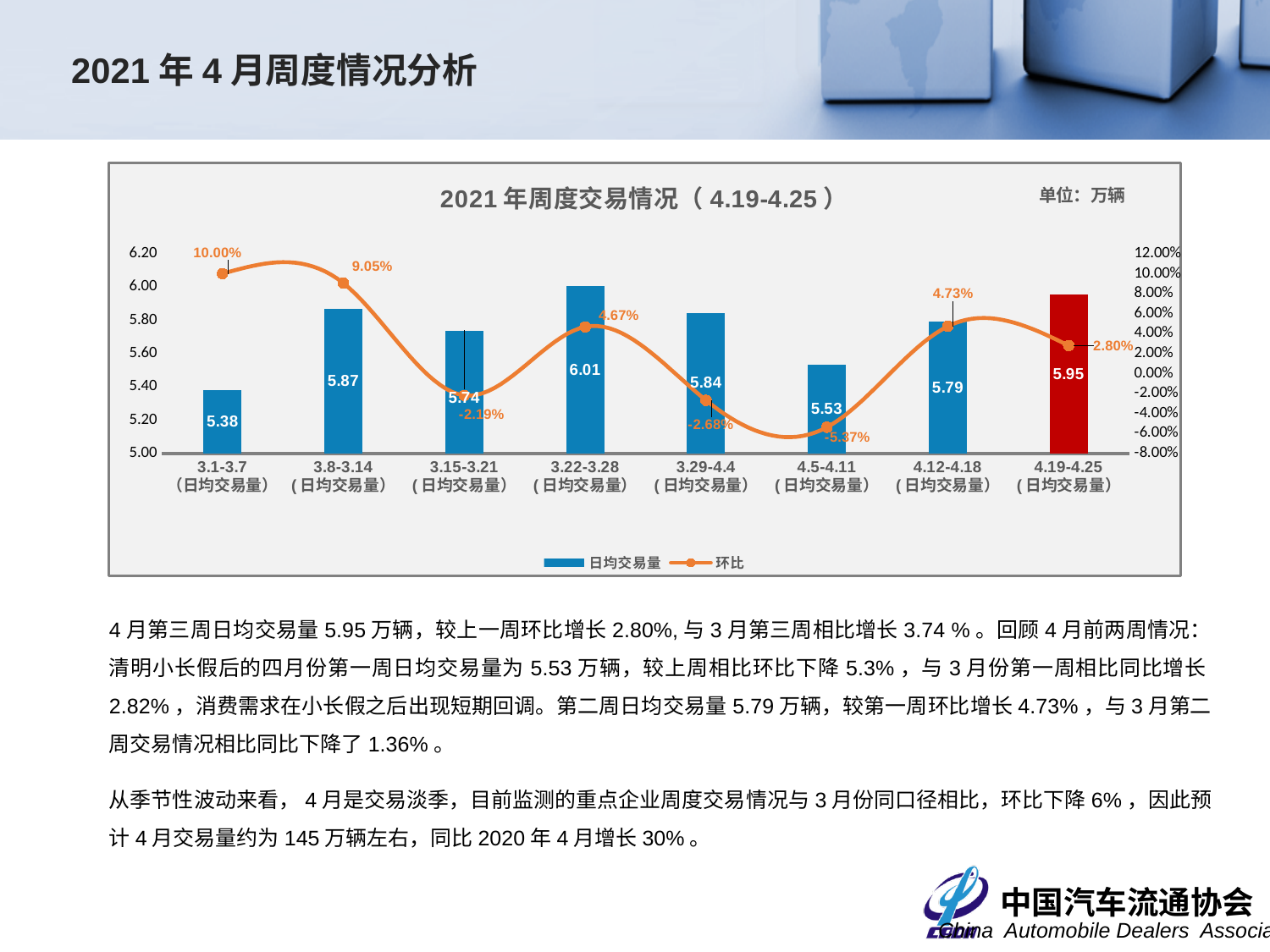

2021年4月周度情况分析

### Chart: 2021年周度交易情况（4.19-4.25）

| Category | 日均交易量 | 环比 |
|---|---|---|
| 3.1-3.7
（日均交易量） | 5.3793 | 0.1 |
| 3.8-3.14
(日均交易量） | 5.866 | 0.09047645604446675 |
| 3.15-3.21
(日均交易量） | 5.737699999999999 | -0.021871803614047104 |
| 3.22-3.28
(日均交易量） | 6.0059 | 0.046743468637258874 |
| 3.29-4.4
(日均交易量） | 5.84488 | -0.026816784716464034 |
| 4.5-4.11
(日均交易量） | 5.53084 | -0.05372907570386389 |
| 4.12-4.18
(日均交易量） | 5.79 | 0.047305653390805 |
| 4.19-4.25
(日均交易量） | 5.9524 | 0.0280483592400691 |
4月第三周日均交易量5.95万辆，较上一周环比增长2.80%,与3月第三周相比增长3.74 %。回顾4月前两周情况：清明小长假后的四月份第一周日均交易量为5.53万辆，较上周相比环比下降5.3%，与3月份第一周相比同比增长2.82%，消费需求在小长假之后出现短期回调。第二周日均交易量5.79万辆，较第一周环比增长4.73%，与3月第二周交易情况相比同比下降了1.36%。
从季节性波动来看，4月是交易淡季，目前监测的重点企业周度交易情况与3月份同口径相比，环比下降6%，因此预计4月交易量约为145万辆左右，同比2020年4月增长30%。